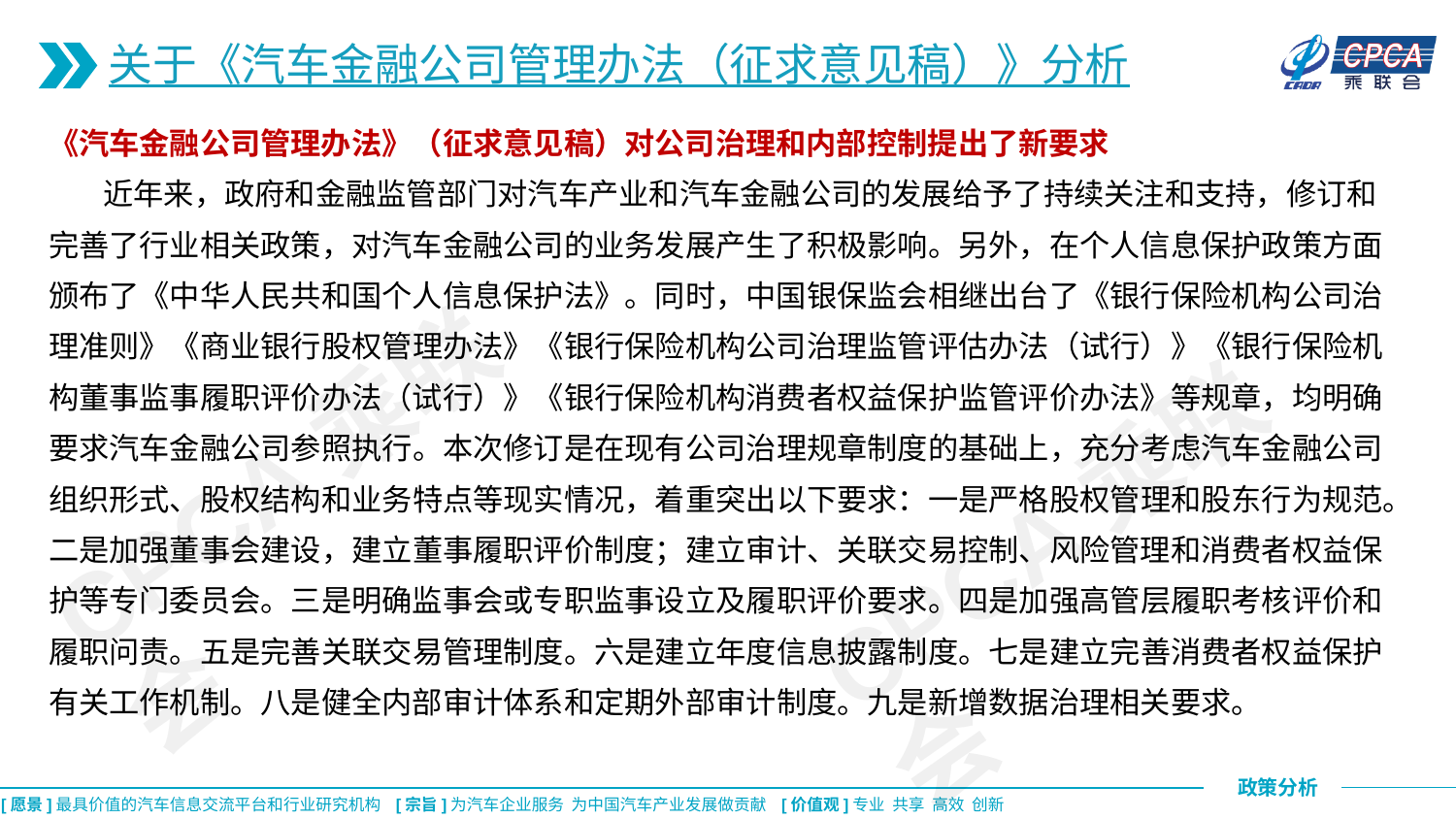

关于《汽车金融公司管理办法（征求意见稿）》分析
《汽车金融公司管理办法》（征求意见稿）对公司治理和内部控制提出了新要求
       近年来，政府和金融监管部门对汽车产业和汽车金融公司的发展给予了持续关注和支持，修订和完善了行业相关政策，对汽车金融公司的业务发展产生了积极影响。另外，在个人信息保护政策方面颁布了《中华人民共和国个人信息保护法》。同时，中国银保监会相继出台了《银行保险机构公司治理准则》《商业银行股权管理办法》《银行保险机构公司治理监管评估办法（试行）》《银行保险机构董事监事履职评价办法（试行）》《银行保险机构消费者权益保护监管评价办法》等规章，均明确要求汽车金融公司参照执行。本次修订是在现有公司治理规章制度的基础上，充分考虑汽车金融公司组织形式、股权结构和业务特点等现实情况，着重突出以下要求：一是严格股权管理和股东行为规范。二是加强董事会建设，建立董事履职评价制度；建立审计、关联交易控制、风险管理和消费者权益保护等专门委员会。三是明确监事会或专职监事设立及履职评价要求。四是加强高管层履职考核评价和履职问责。五是完善关联交易管理制度。六是建立年度信息披露制度。七是建立完善消费者权益保护有关工作机制。八是健全内部审计体系和定期外部审计制度。九是新增数据治理相关要求。
CPCA乘联会
CPCA乘联会